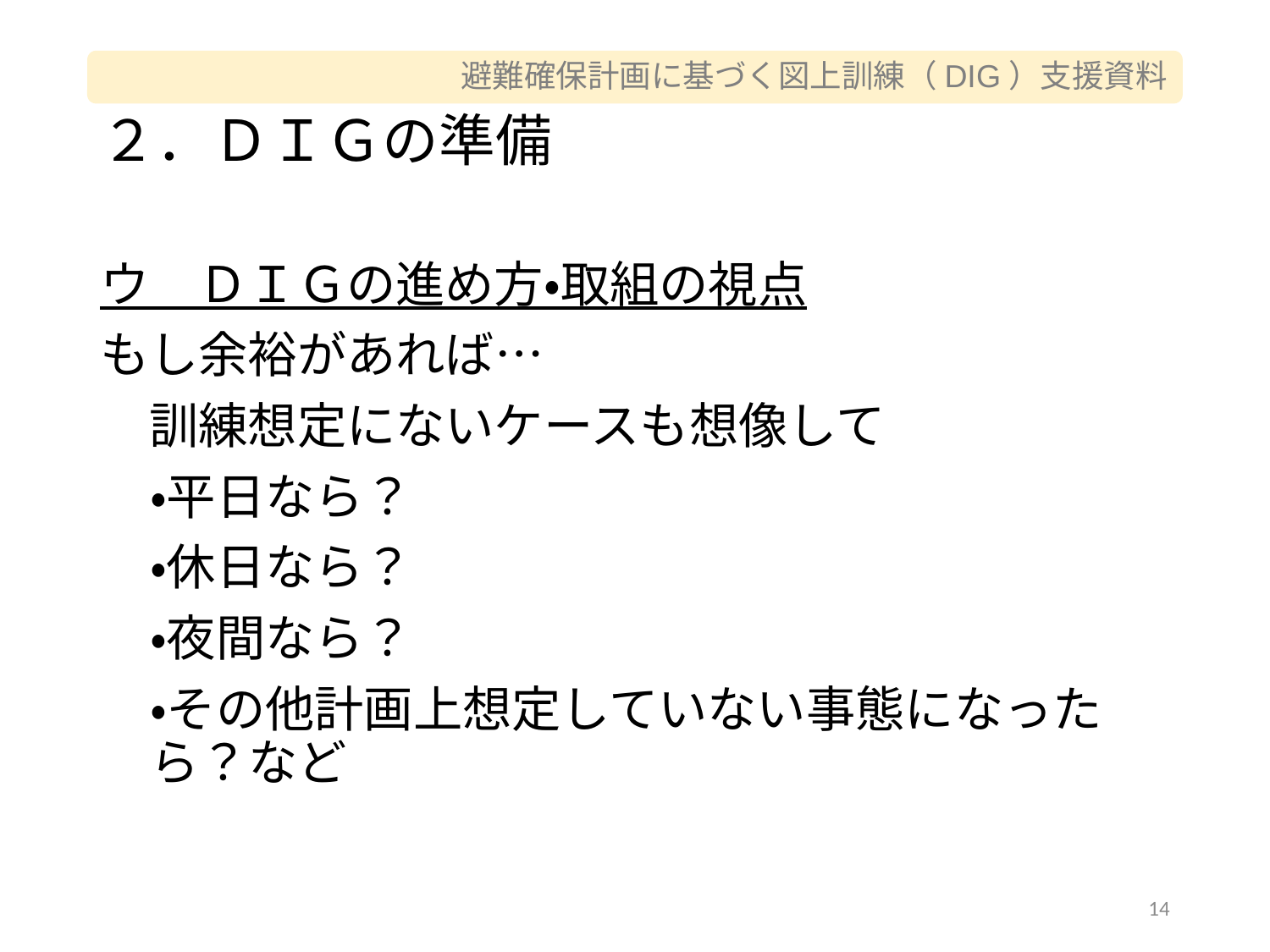

# ２．ＤＩＧの準備
ウ　ＤＩＧの進め方・取組の視点
もし余裕があれば…
　訓練想定にないケースも想像して
・平日なら？
・休日なら？
・夜間なら？
・その他計画上想定していない事態になったら？など
14